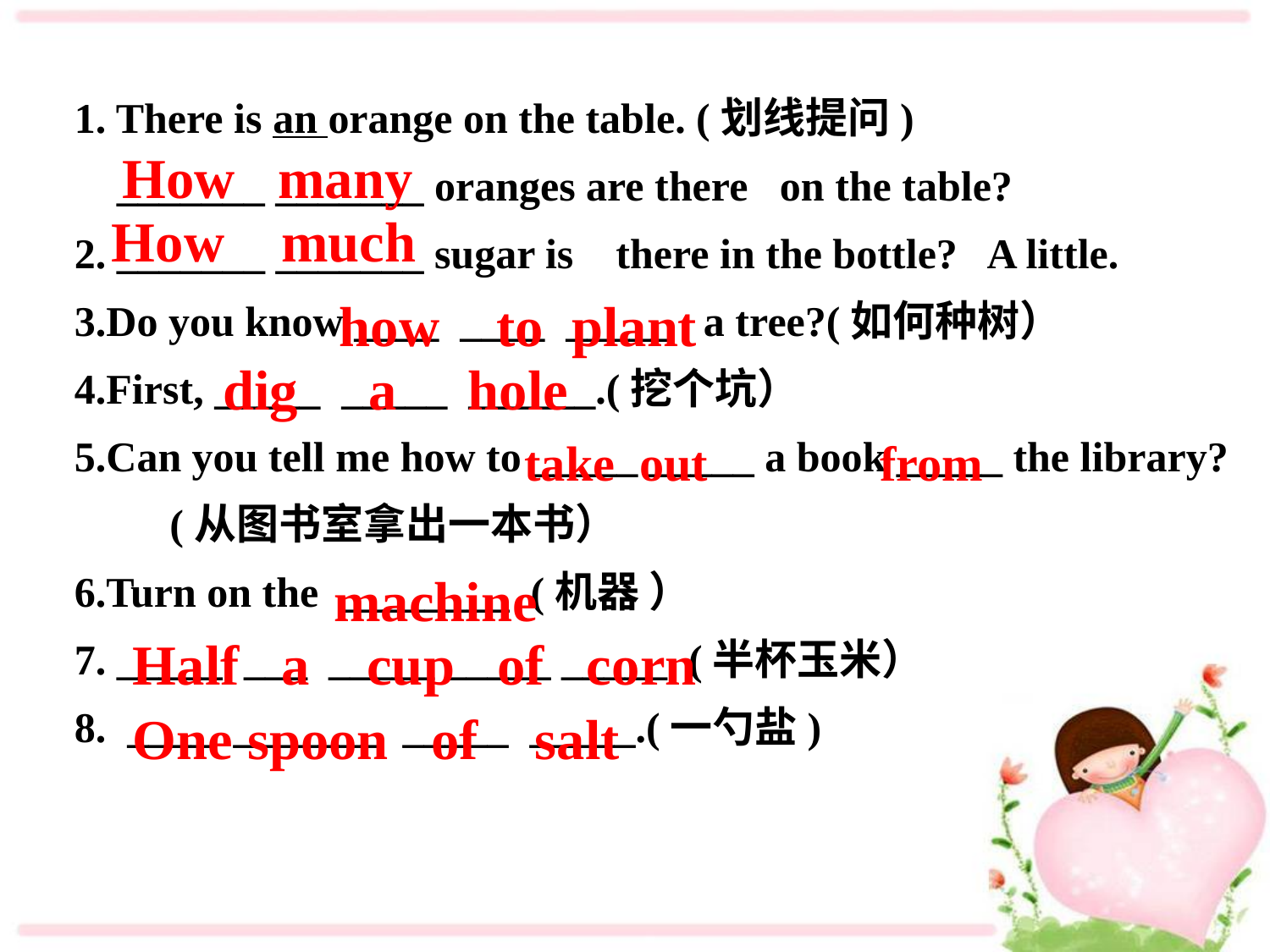

1. There is an orange on the table. (划线提问)
    _______ _______ oranges are there   on the table?
2. _______ _______ sugar is    there in the bottle?   A little.
3.Do you know ____  ____  _____   a tree?(如何种树）
4.First, _____  _____  ______.(挖个坑）
5.Can you tell me how to _____ _____ a book _____ the library?
         (从图书室拿出一本书）
6.Turn on the  ________  (机器 ）
7. _____  ___  _____ _____ _____. (半杯玉米）
8.  ____  _______  _____  _____.(一勺盐)
  How   many
  How    much
   how    to  plant
   dig     a     hole
take  out              from
  machine
  Half   a    cup   of   corn
  One spoon   of    salt